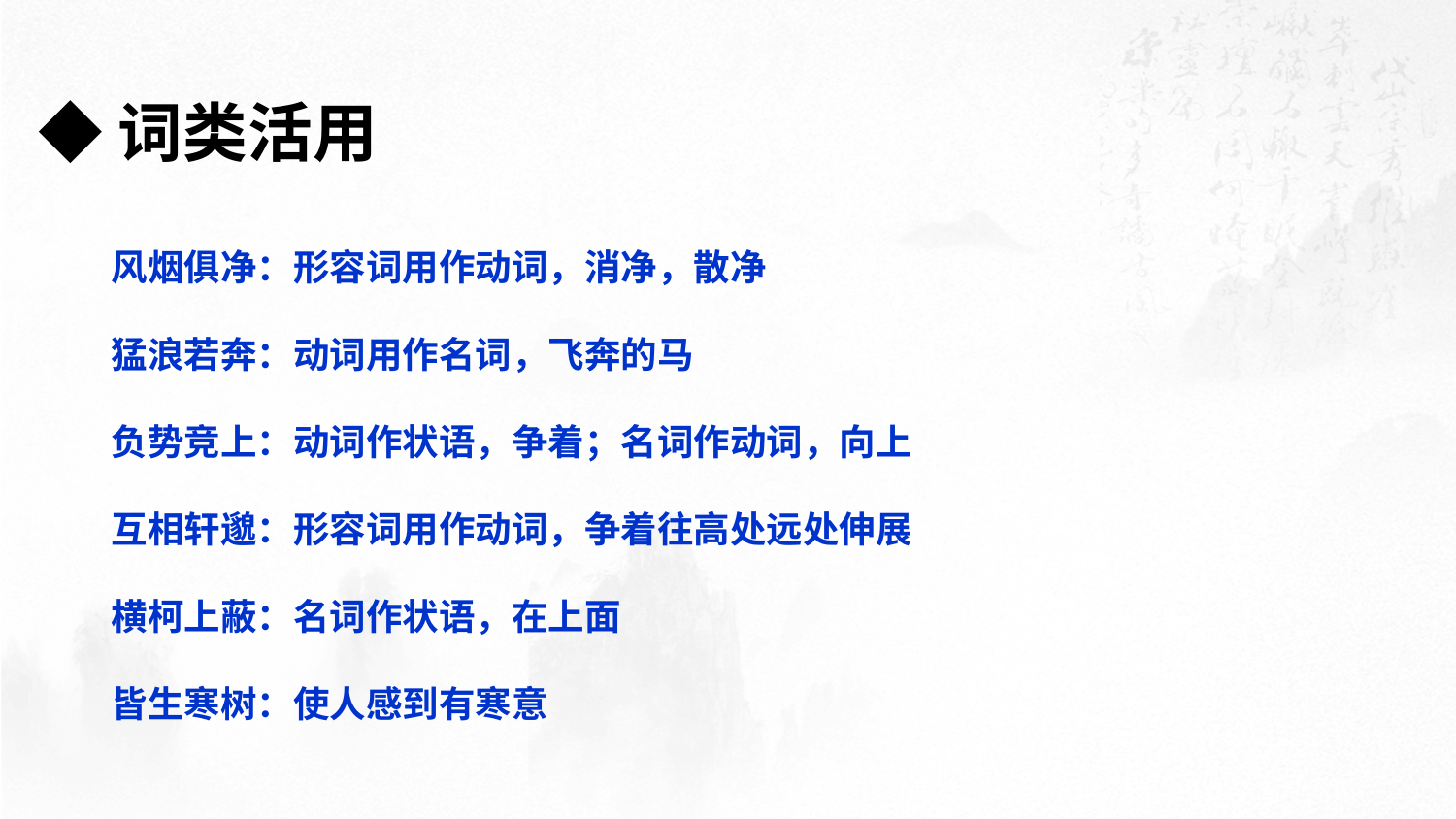

◆词类活用
风烟俱净：形容词用作动词，消净，散净

猛浪若奔：动词用作名词，飞奔的马

负势竞上：动词作状语，争着；名词作动词，向上

互相轩邈：形容词用作动词，争着往高处远处伸展

横柯上蔽：名词作状语，在上面

皆生寒树：使人感到有寒意